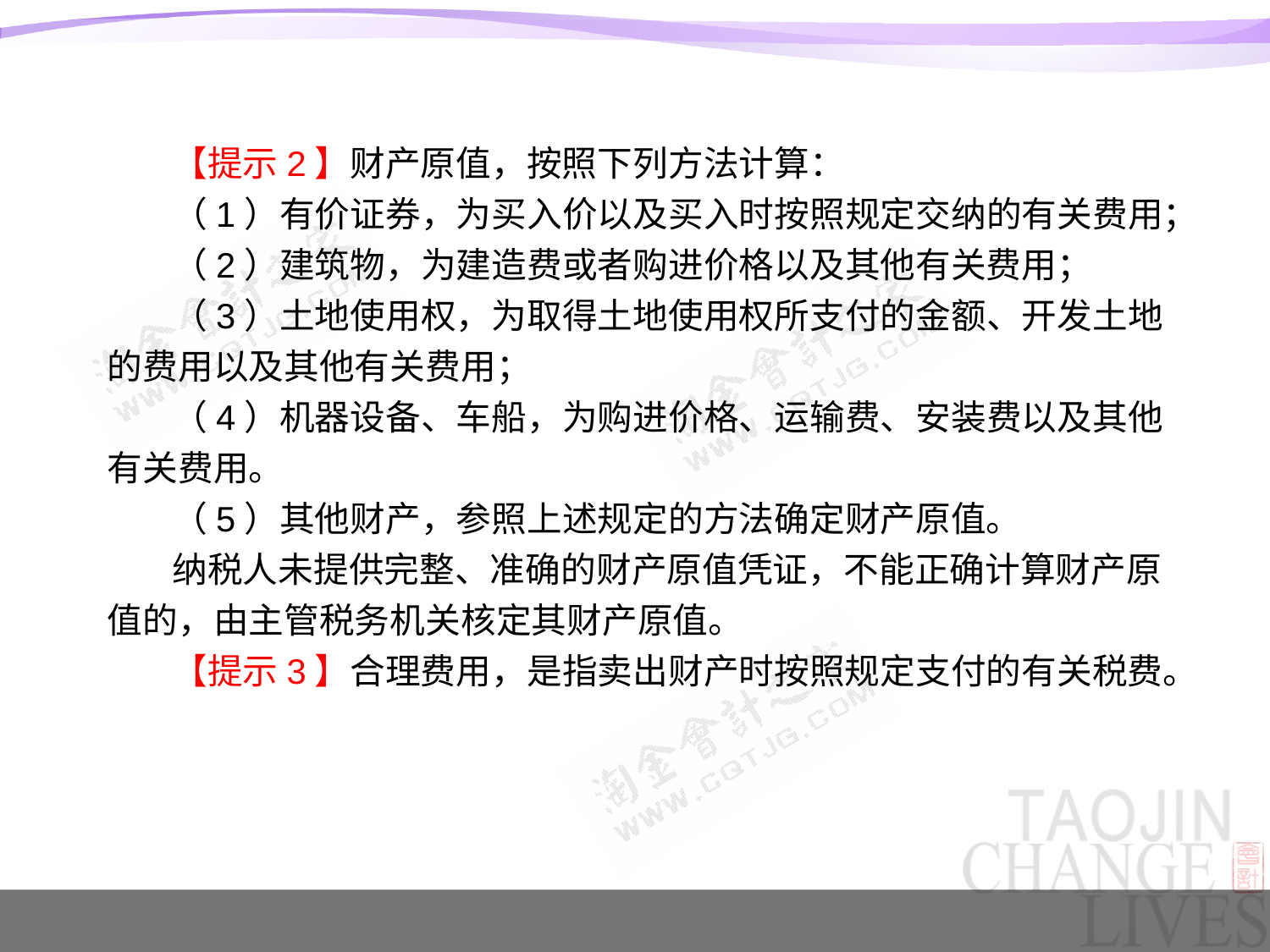

【提示2】财产原值，按照下列方法计算：
（1）有价证券，为买入价以及买入时按照规定交纳的有关费用；
（2）建筑物，为建造费或者购进价格以及其他有关费用；
（3）土地使用权，为取得土地使用权所支付的金额、开发土地的费用以及其他有关费用；
（4）机器设备、车船，为购进价格、运输费、安装费以及其他有关费用。
（5）其他财产，参照上述规定的方法确定财产原值。
纳税人未提供完整、准确的财产原值凭证，不能正确计算财产原值的，由主管税务机关核定其财产原值。
【提示3】合理费用，是指卖出财产时按照规定支付的有关税费。